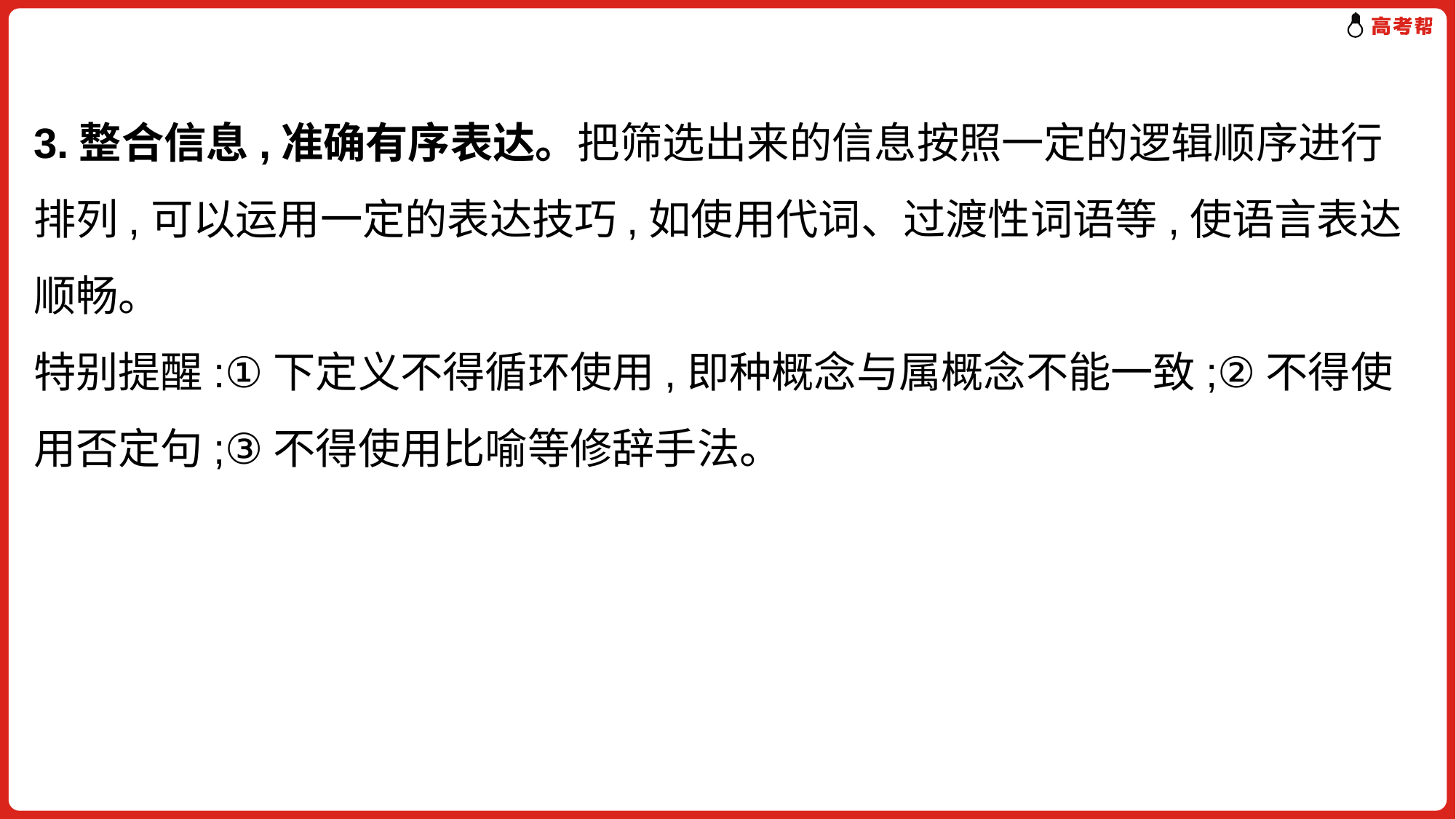

3.整合信息,准确有序表达。把筛选出来的信息按照一定的逻辑顺序进行排列,可以运用一定的表达技巧,如使用代词、过渡性词语等,使语言表达顺畅。
特别提醒:①下定义不得循环使用,即种概念与属概念不能一致;②不得使用否定句;③不得使用比喻等修辞手法。